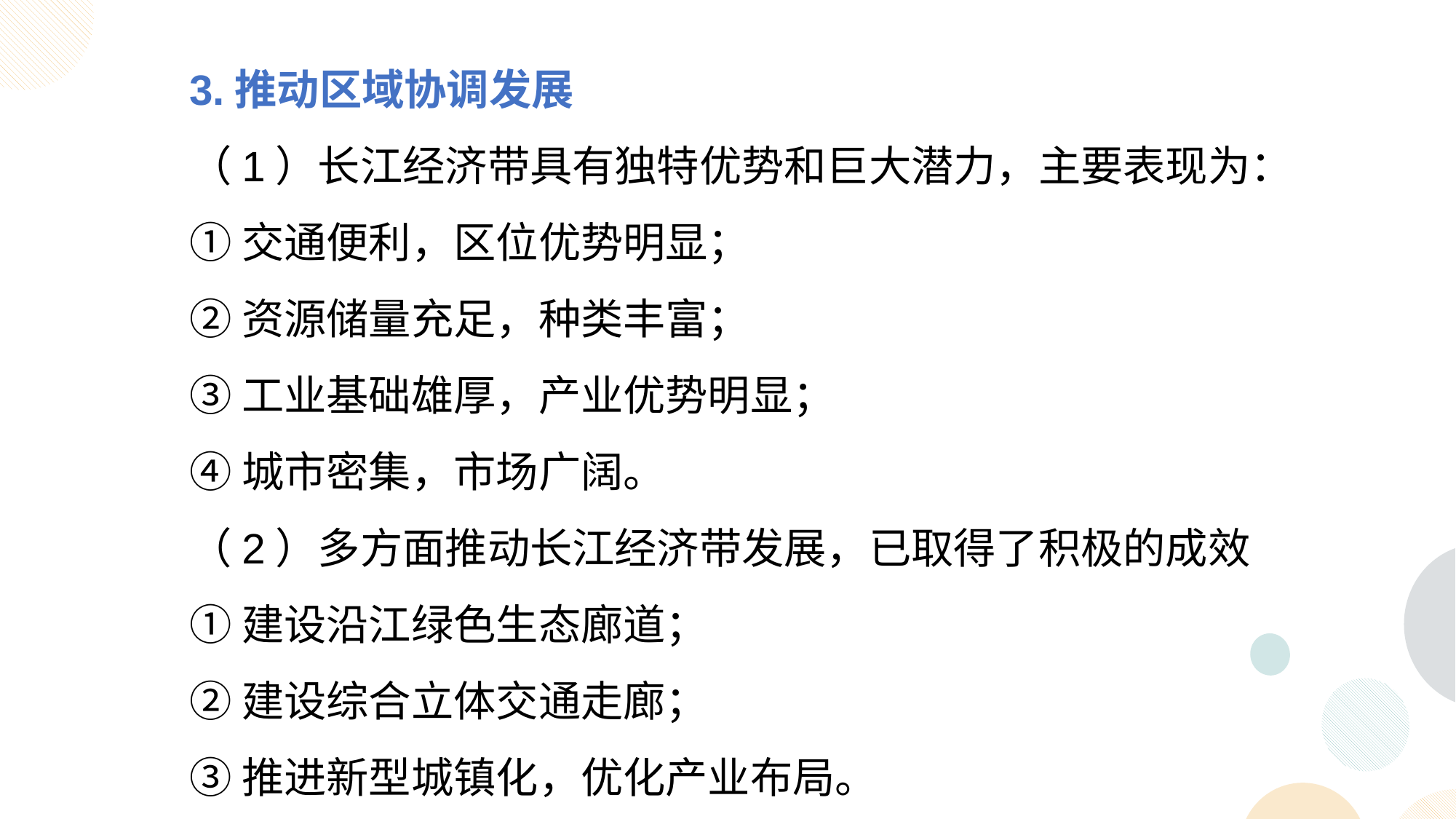

3.推动区域协调发展
（1）长江经济带具有独特优势和巨大潜力，主要表现为：
①交通便利，区位优势明显；
②资源储量充足，种类丰富；
③工业基础雄厚，产业优势明显；
④城市密集，市场广阔。
（2）多方面推动长江经济带发展，已取得了积极的成效
①建设沿江绿色生态廊道；
②建设综合立体交通走廊；
③推进新型城镇化，优化产业布局。